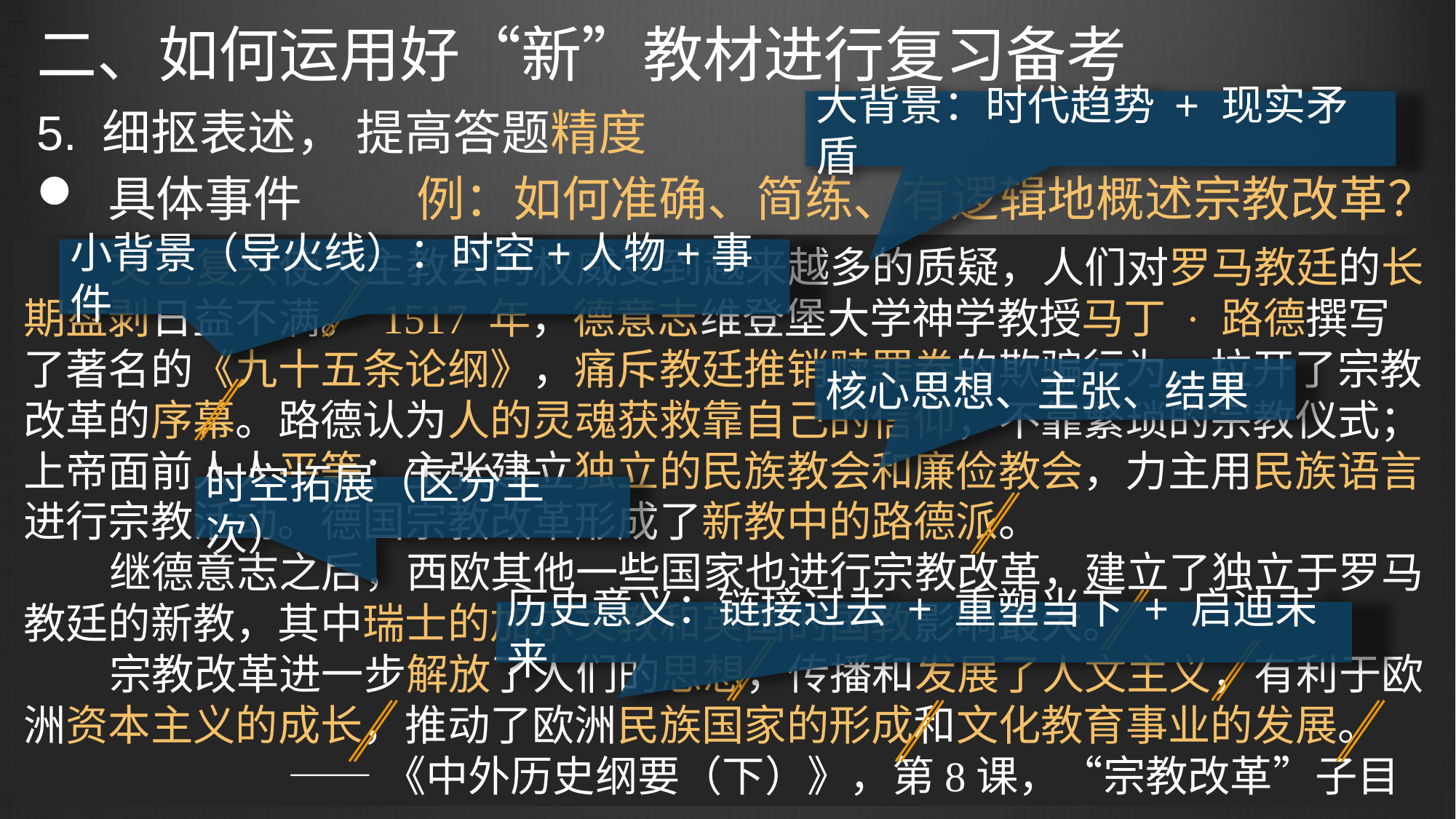

二、如何运用好“新”教材进行复习备考
大背景：时代趋势 + 现实矛盾
5. 细抠表述， 提高答题精度
例：如何准确、简练、有逻辑地概述宗教改革？
 具体事件
        文艺复兴使天主教会的权威受到越来越多的质疑，人们对罗马教廷的长期盘剥日益不满。 1517 年，德意志维登堡大学神学教授马丁 · 路德撰写了著名的《九十五条论纲》，痛斥教廷推销赎罪券的欺骗行为，拉开了宗教改革的序幕。路德认为人的灵魂获救靠自己的信仰，不靠繁琐的宗教仪式；上帝面前人人平等；主张建立独立的民族教会和廉俭教会，力主用民族语言进行宗教活动。德国宗教改革形成了新教中的路德派。
        继德意志之后，西欧其他一些国家也进行宗教改革，建立了独立于罗马教廷的新教，其中瑞士的加尔文教和英国的国教影响最大。
        宗教改革进一步解放了人们的思想，传播和发展了人文主义，有利于欧洲资本主义的成长，推动了欧洲民族国家的形成和文化教育事业的发展。
                            ——《中外历史纲要（下）》，第8课，“宗教改革”子目
小背景（导火线）：时空+人物+事件
核心思想、主张、结果
时空拓展（区分主次）
历史意义：链接过去 + 重塑当下 + 启迪未来